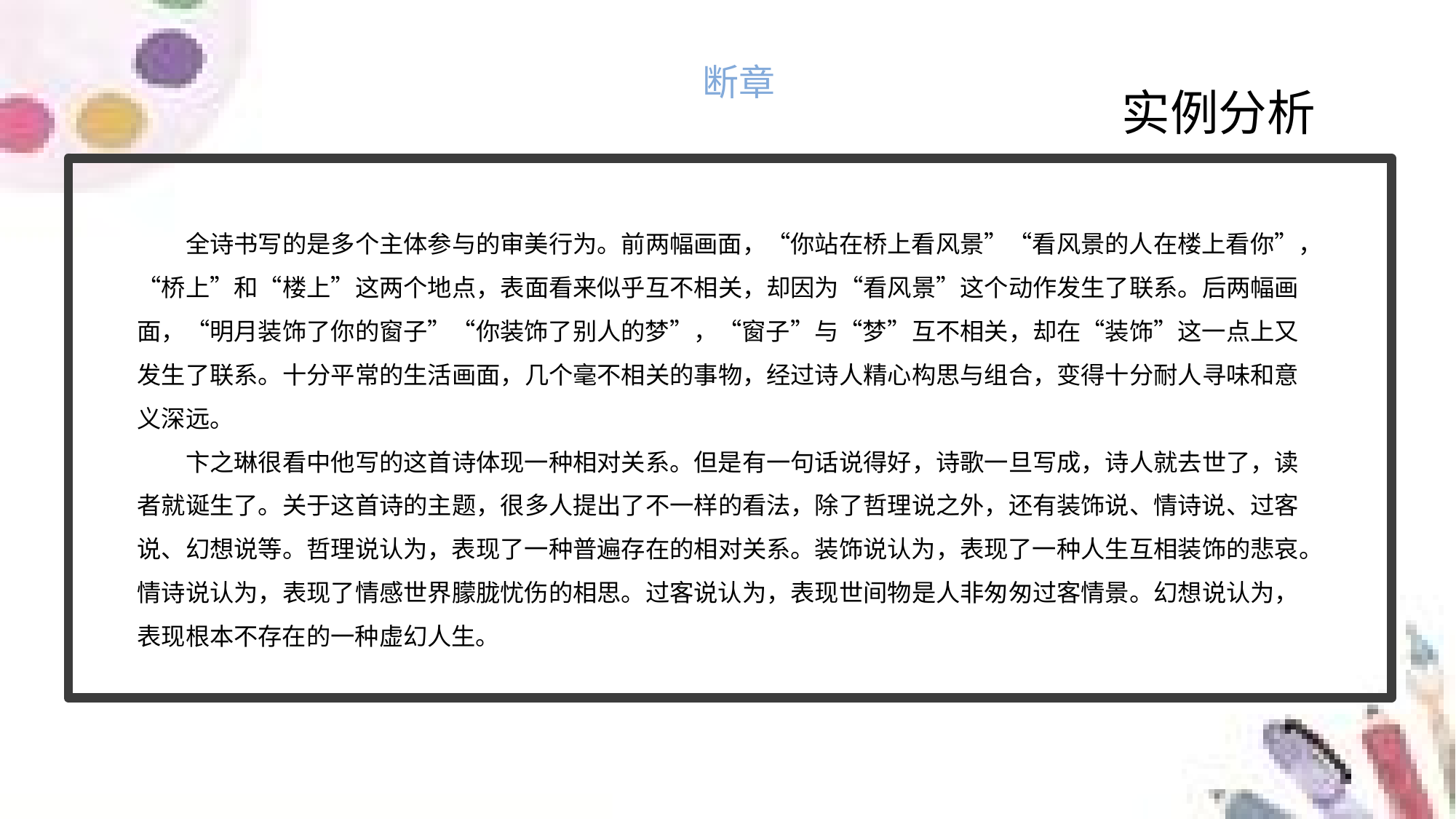

断章
实例分析

全诗书写的是多个主体参与的审美行为。前两幅画面，“你站在桥上看风景”“看风景的人在楼上看你”，“桥上”和“楼上”这两个地点，表面看来似乎互不相关，却因为“看风景”这个动作发生了联系。后两幅画面，“明月装饰了你的窗子”“你装饰了别人的梦”，“窗子”与“梦”互不相关，却在“装饰”这一点上又发生了联系。十分平常的生活画面，几个毫不相关的事物，经过诗人精心构思与组合，变得十分耐人寻味和意义深远。
卞之琳很看中他写的这首诗体现一种相对关系。但是有一句话说得好，诗歌一旦写成，诗人就去世了，读者就诞生了。关于这首诗的主题，很多人提出了不一样的看法，除了哲理说之外，还有装饰说、情诗说、过客说、幻想说等。哲理说认为，表现了一种普遍存在的相对关系。装饰说认为，表现了一种人生互相装饰的悲哀。情诗说认为，表现了情感世界朦胧忧伤的相思。过客说认为，表现世间物是人非匆匆过客情景。幻想说认为，表现根本不存在的一种虚幻人生。